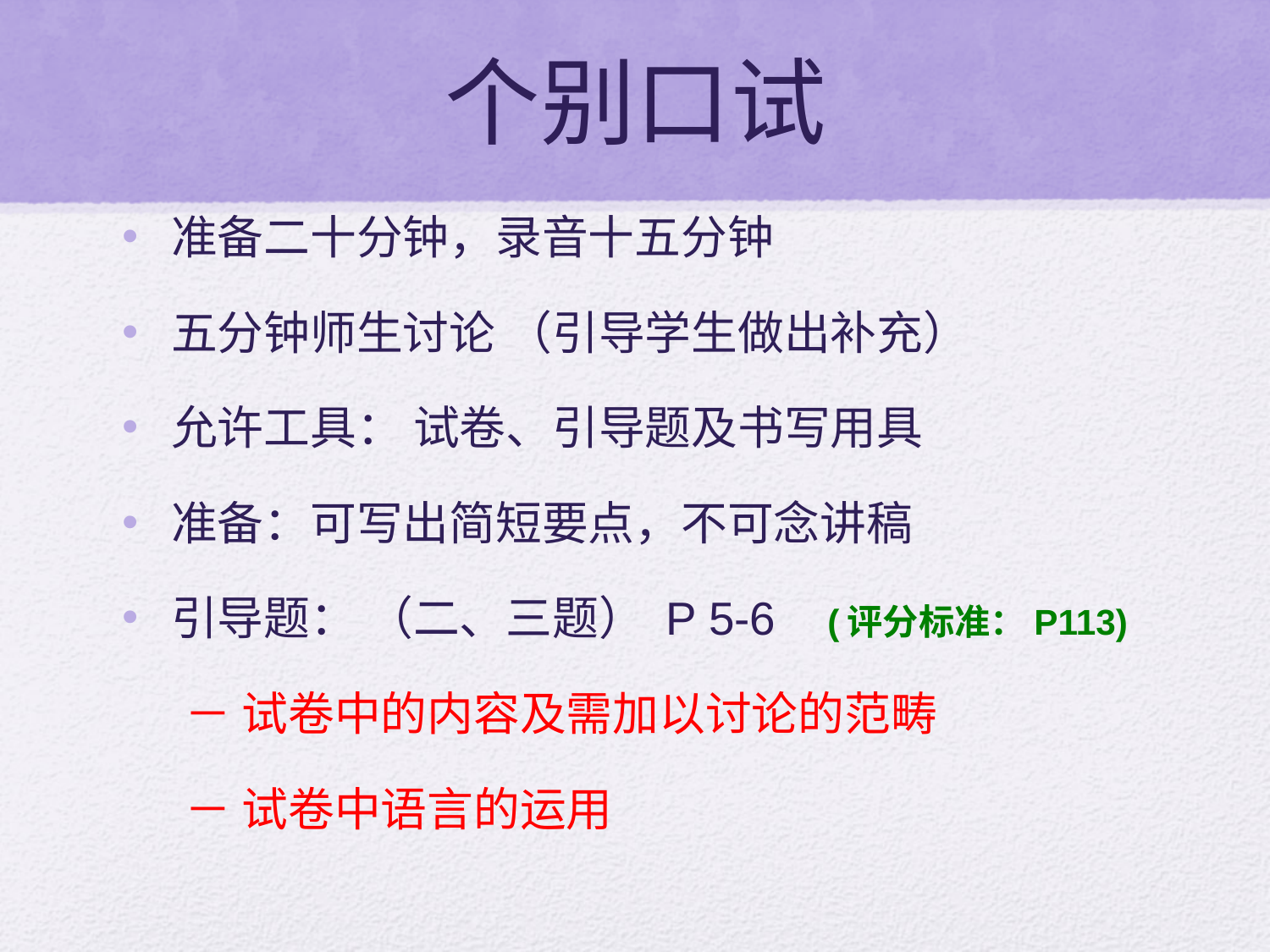

# 个别口试
准备二十分钟，录音十五分钟
五分钟师生讨论 （引导学生做出补充）
允许工具： 试卷、引导题及书写用具
准备：可写出简短要点，不可念讲稿
引导题： （二、三题） P 5-6    (评分标准：P113)
     － 试卷中的内容及需加以讨论的范畴
     － 试卷中语言的运用